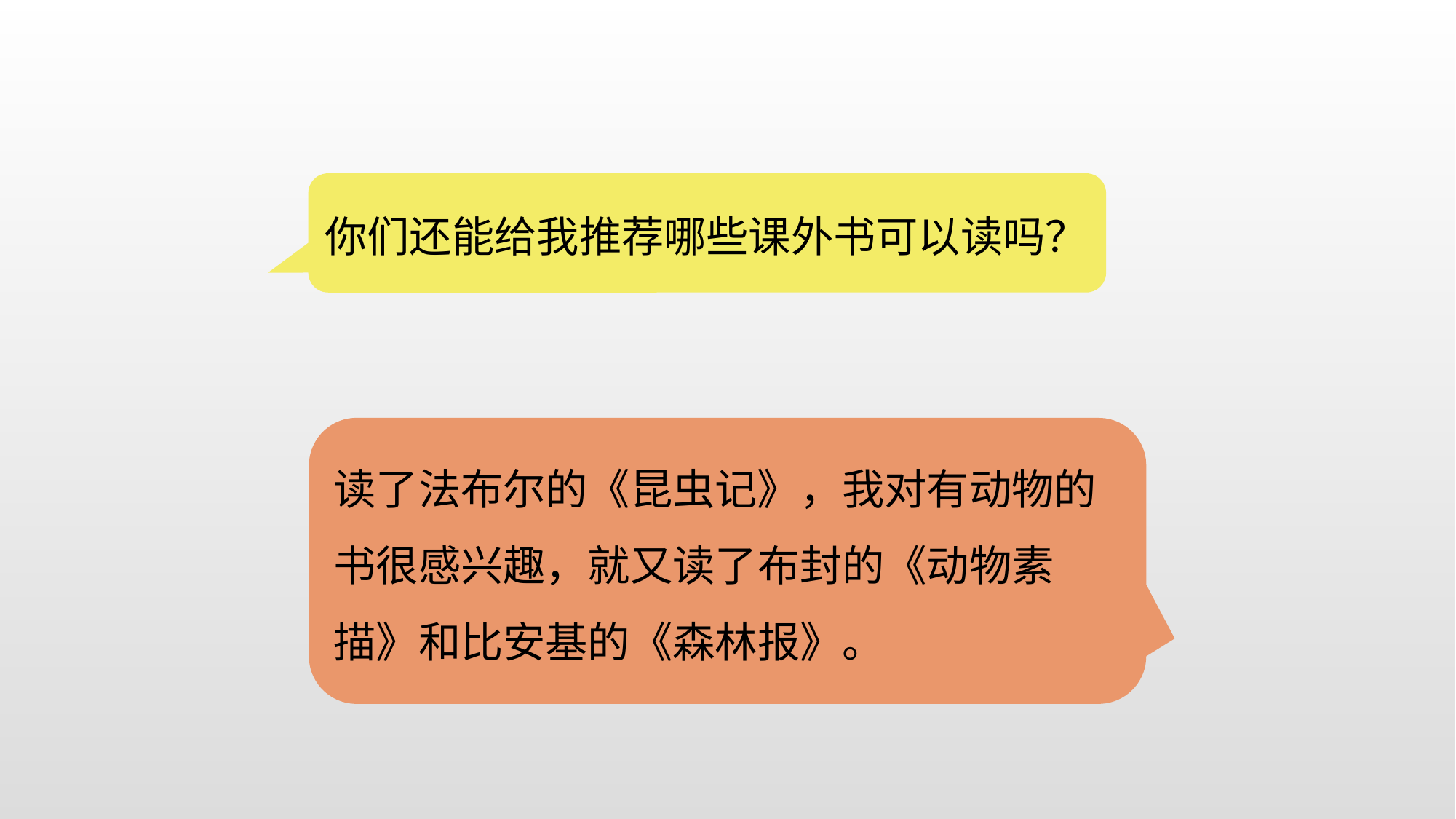

你们还能给我推荐哪些课外书可以读吗？
读了法布尔的《昆虫记》，我对有动物的书很感兴趣，就又读了布封的《动物素描》和比安基的《森林报》。